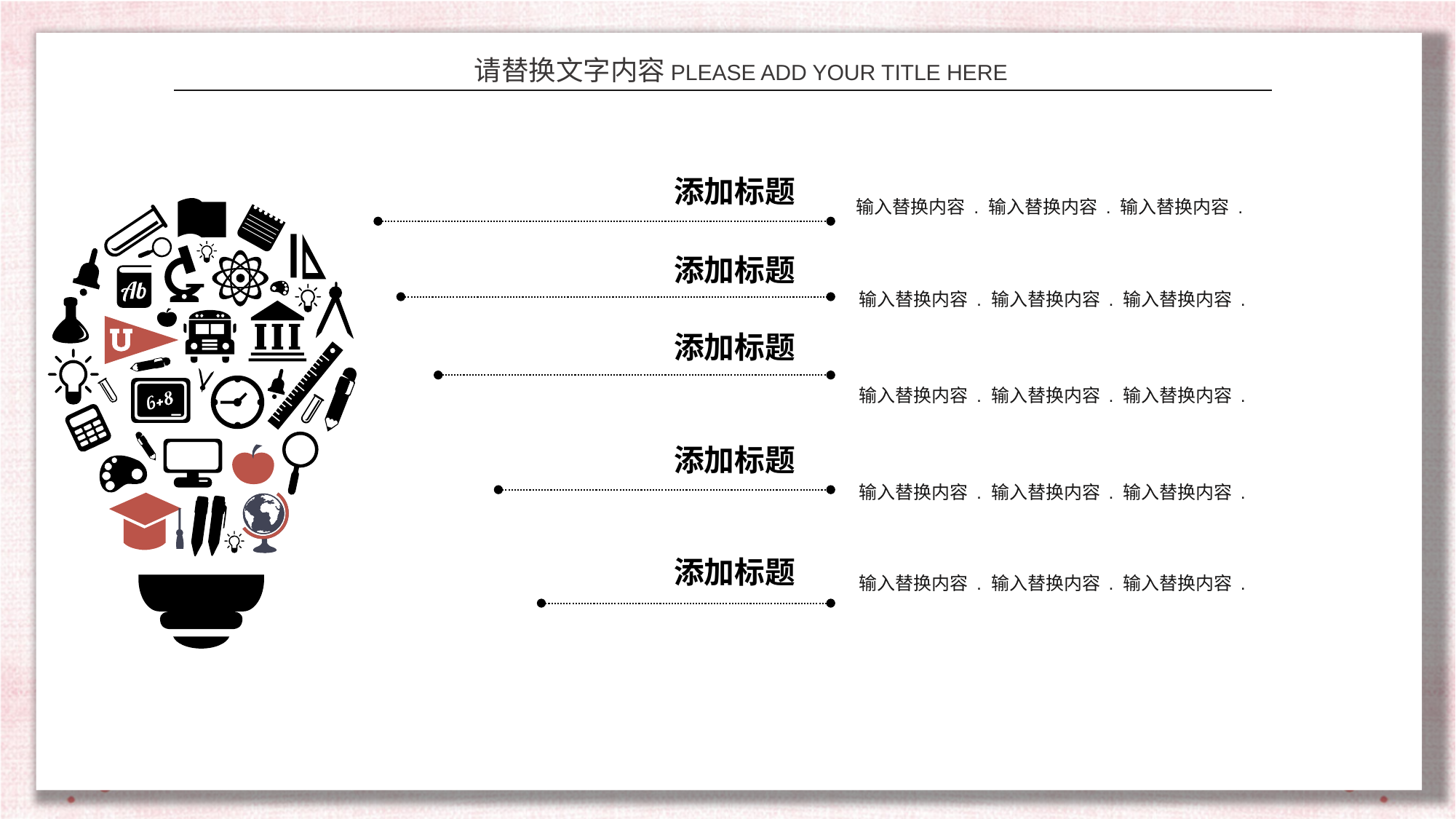

添加标题
输入替换内容 . 输入替换内容 . 输入替换内容 .

添加标题
输入替换内容 . 输入替换内容 . 输入替换内容 .
添加标题
输入替换内容 . 输入替换内容 . 输入替换内容 .
添加标题
输入替换内容 . 输入替换内容 . 输入替换内容 .
添加标题
输入替换内容 . 输入替换内容 . 输入替换内容 .